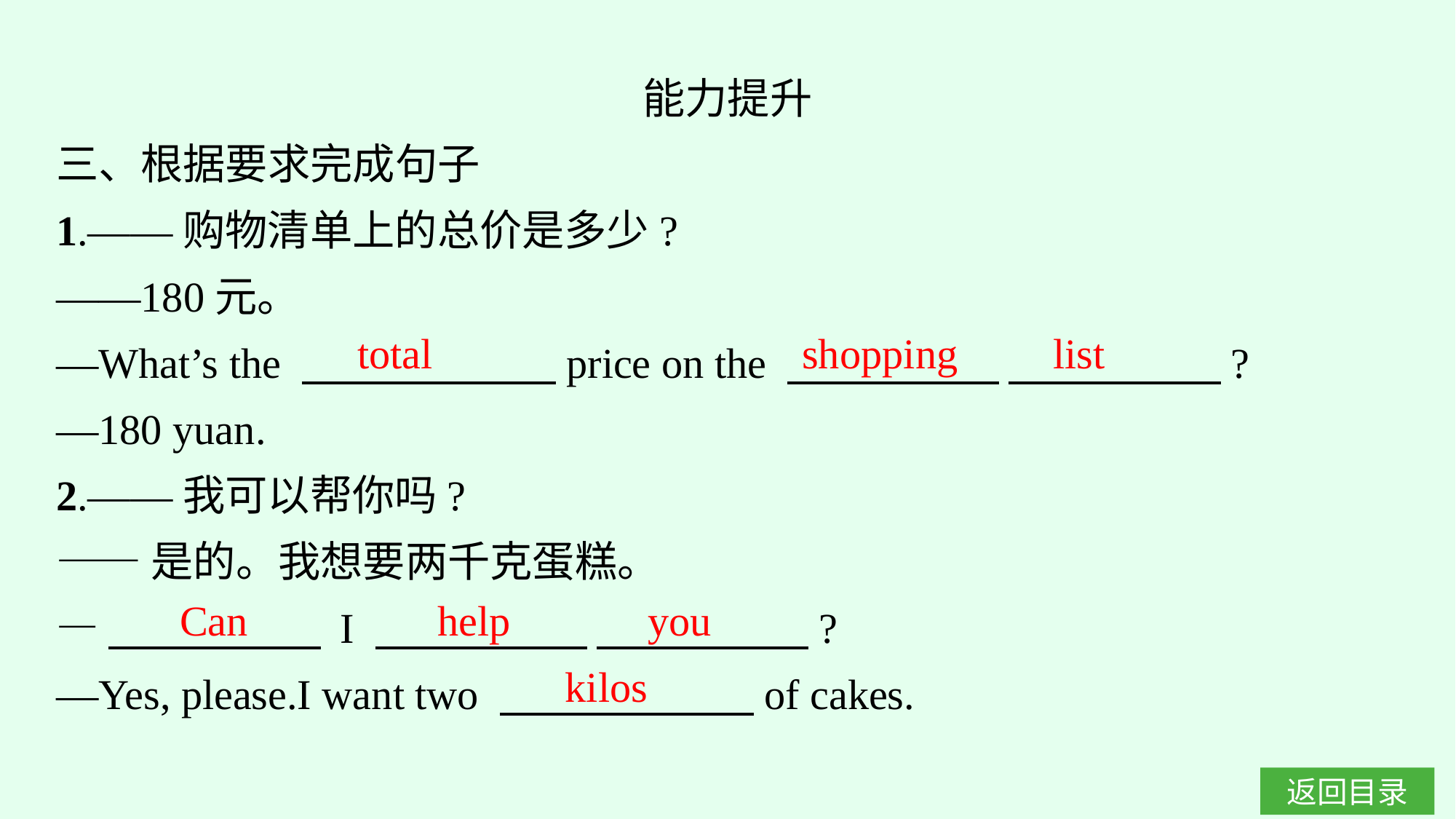

能力提升
三、根据要求完成句子
1.——购物清单上的总价是多少?
——180元。
—What’s the 　　　　　　price on the 　　　　　 　　　　　?
—180 yuan.
2.——我可以帮你吗?
——是的。我想要两千克蛋糕。
—　　　　　 I 　　　　　 　　　　　?
—Yes, please.I want two 　　　　　　of cakes.
total                                   shopping         list
Can                  help             you
kilos